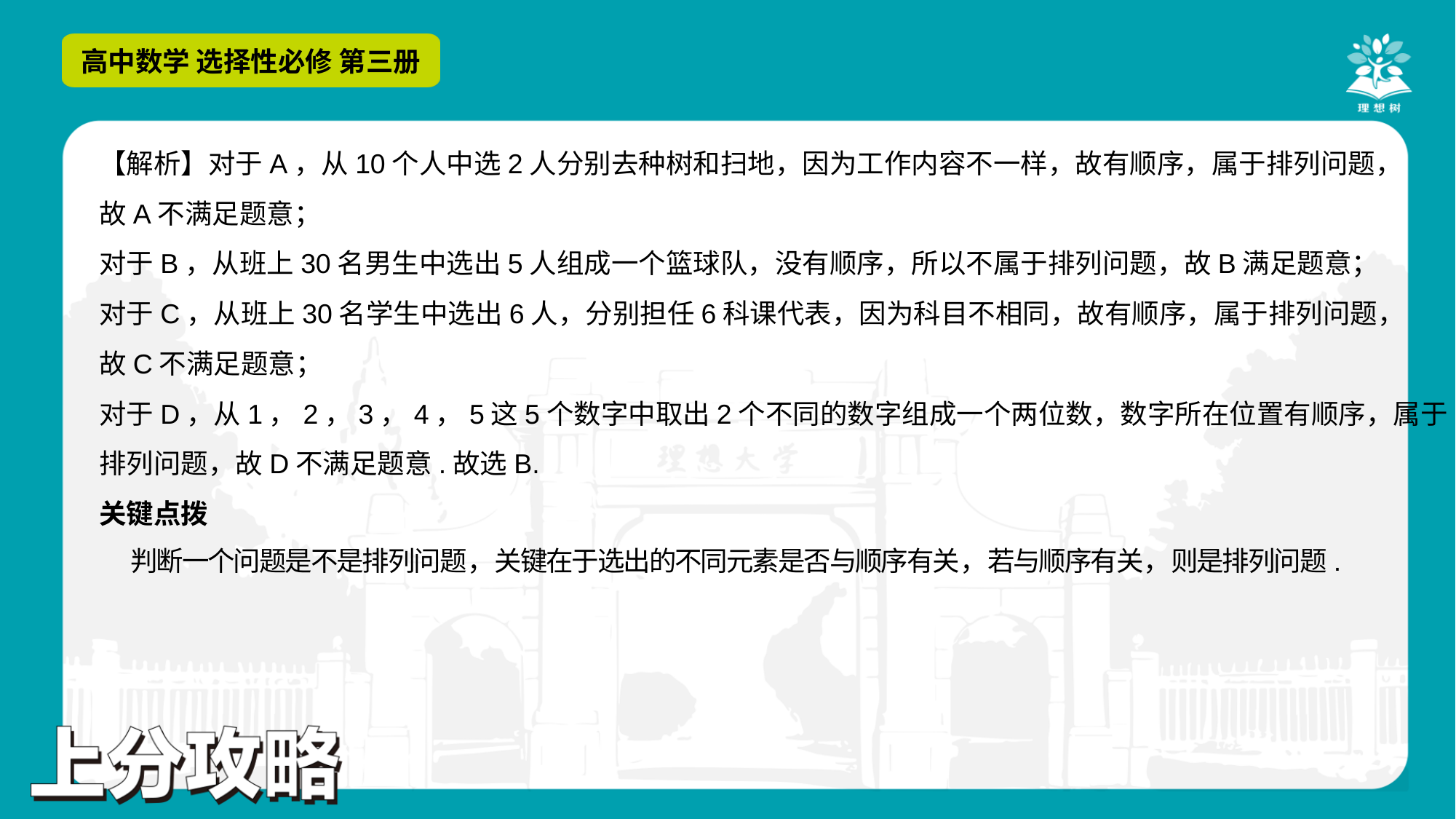

【解析】对于A，从10个人中选2人分别去种树和扫地，因为工作内容不一样，故有顺序，属于排列问题，
故A不满足题意；
对于B，从班上30名男生中选出5人组成一个篮球队，没有顺序，所以不属于排列问题，故B满足题意；
对于C，从班上30名学生中选出6人，分别担任6科课代表，因为科目不相同，故有顺序，属于排列问题，
故C不满足题意；
对于D，从1，2，3，4，5这5个数字中取出2个不同的数字组成一个两位数，数字所在位置有顺序，属于
排列问题，故D不满足题意.故选B.
关键点拨
    判断一个问题是不是排列问题，关键在于选出的不同元素是否与顺序有关，若与顺序有关，则是排列问题.